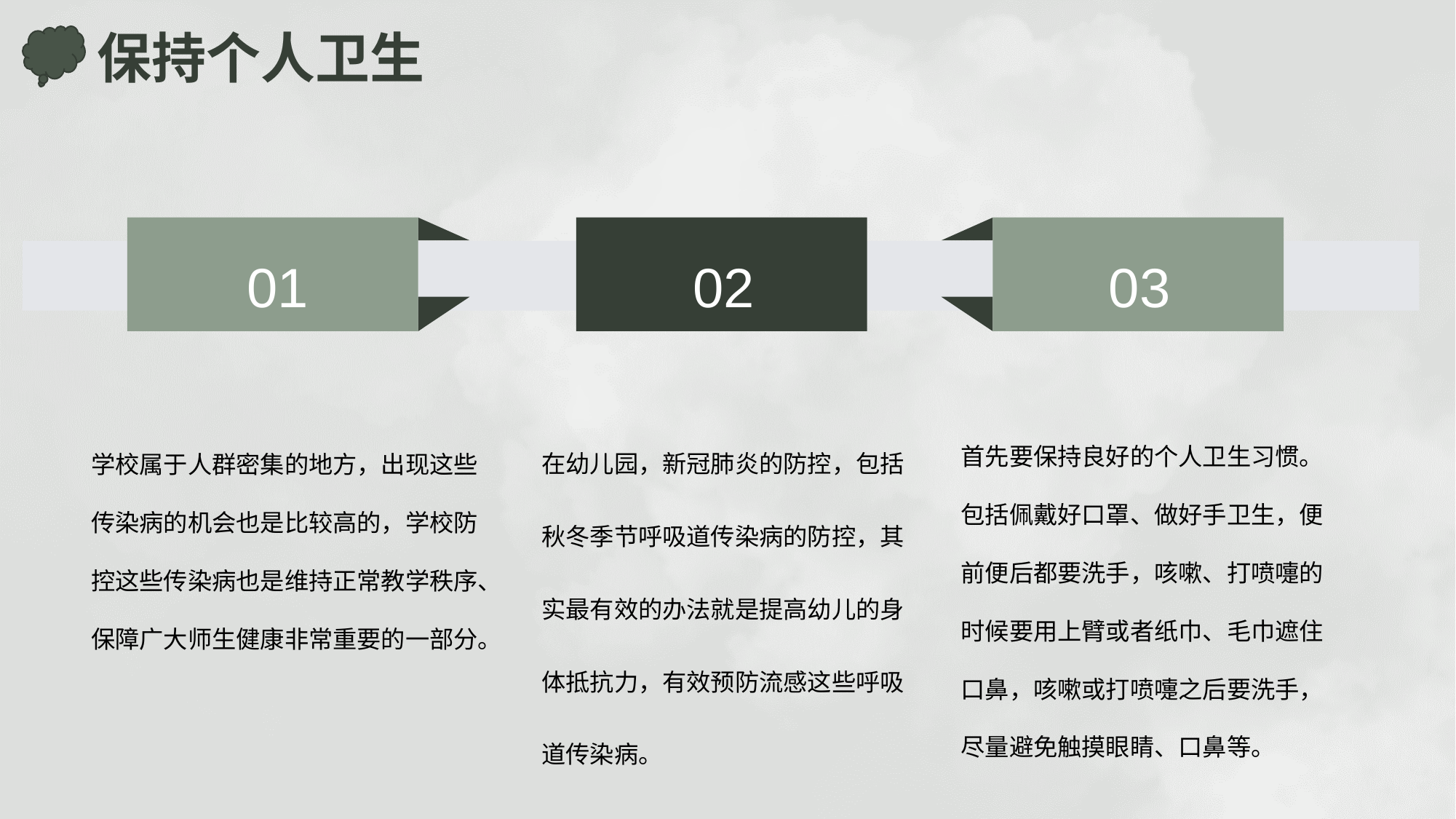

保持个人卫生

01

03

02

在幼儿园，新冠肺炎的防控，包括秋冬季节呼吸道传染病的防控，其实最有效的办法就是提高幼儿的身体抵抗力，有效预防流感这些呼吸道传染病。
首先要保持良好的个人卫生习惯。包括佩戴好口罩、做好手卫生，便前便后都要洗手，咳嗽、打喷嚏的时候要用上臂或者纸巾、毛巾遮住口鼻，咳嗽或打喷嚏之后要洗手，尽量避免触摸眼睛、口鼻等。
学校属于人群密集的地方，出现这些传染病的机会也是比较高的，学校防控这些传染病也是维持正常教学秩序、保障广大师生健康非常重要的一部分。